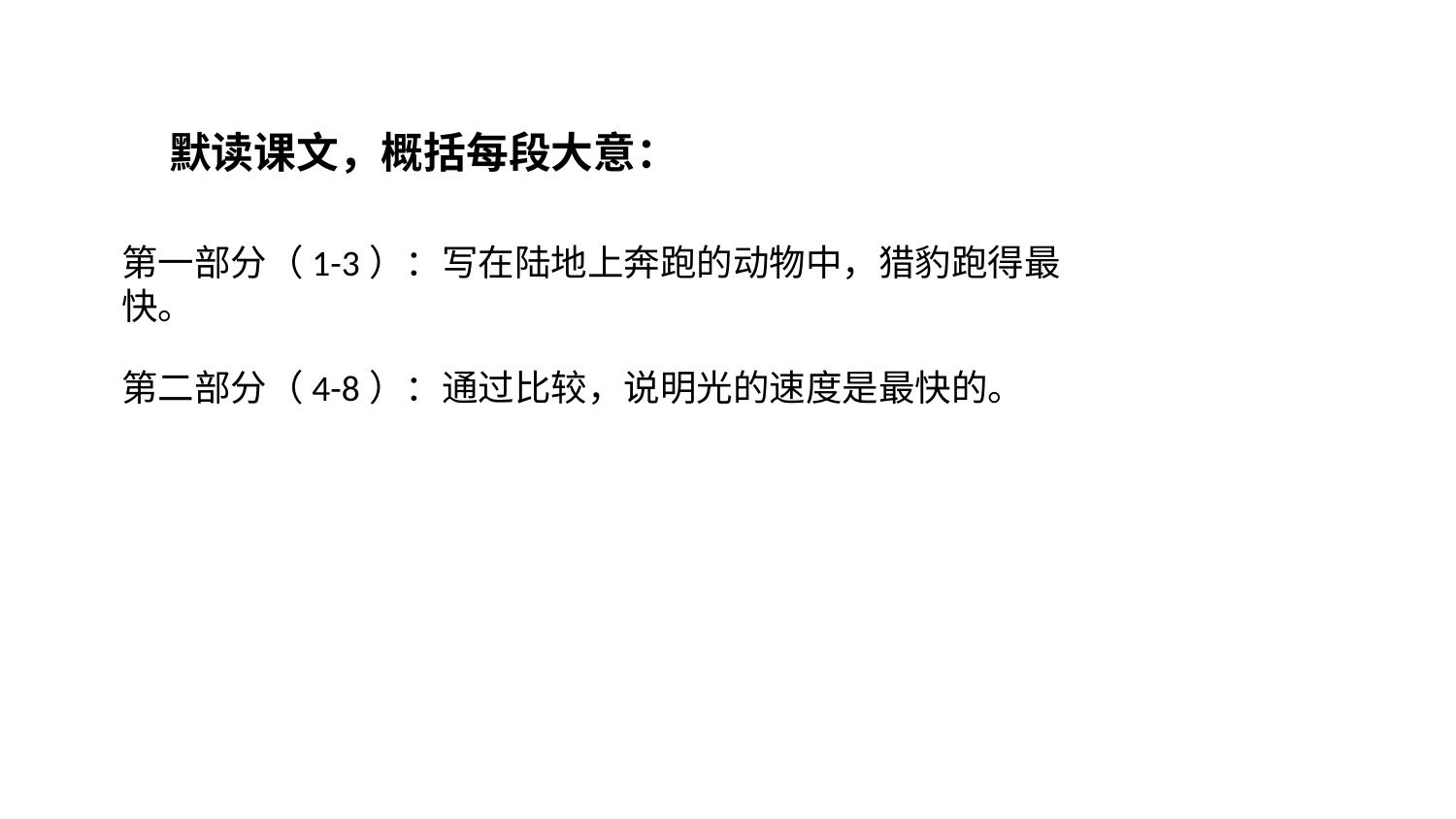

默读课文，概括每段大意：

第一部分（1-3）：写在陆地上奔跑的动物中，猎豹跑得最快。
第二部分（4-8）：通过比较，说明光的速度是最快的。